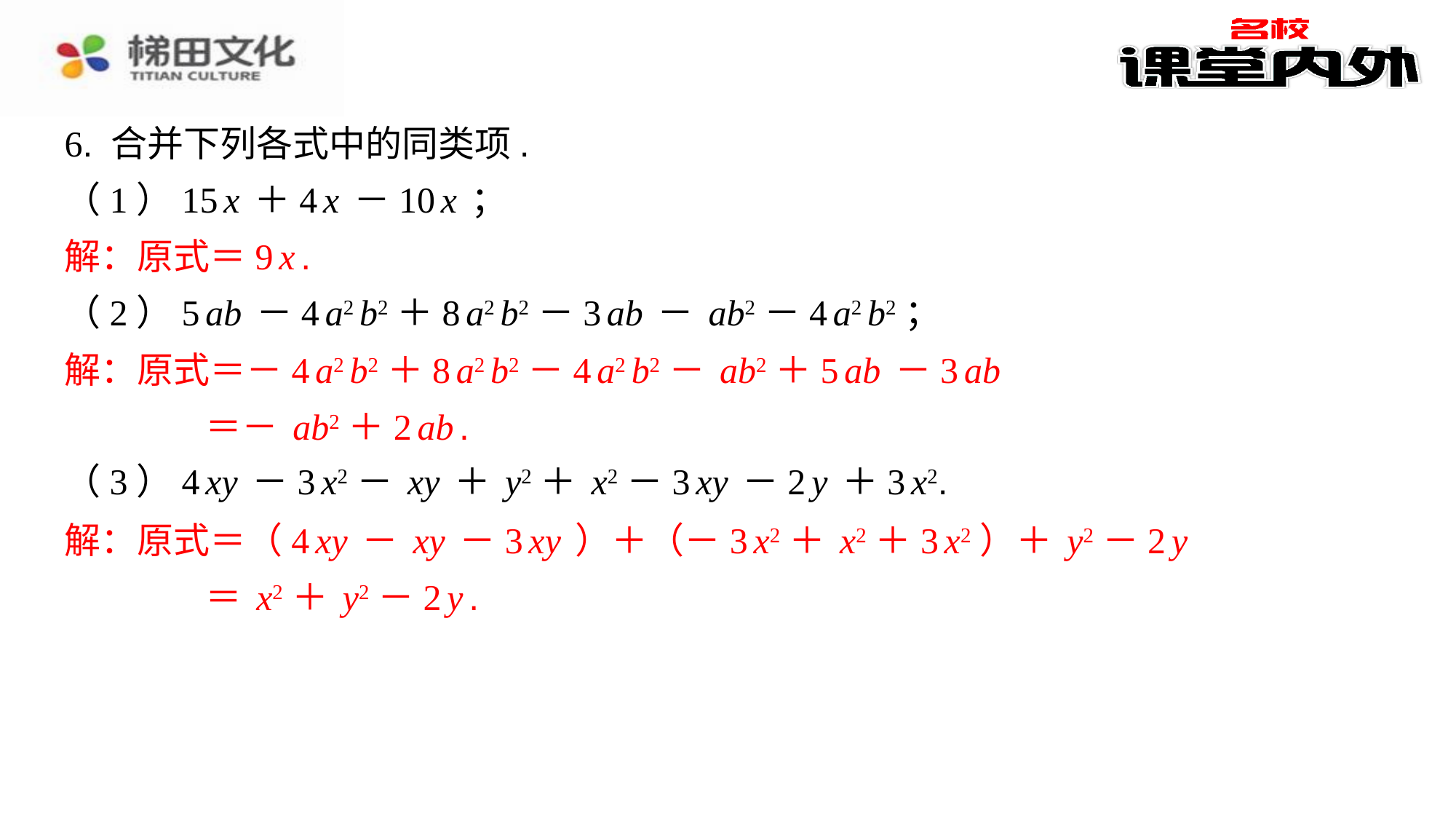

6. 合并下列各式中的同类项.
（1）15x＋4x－10x；
解：原式＝9x.
（2）5ab－4a2b2＋8a2b2－3ab－ab2－4a2b2；
解：原式＝－4a2b2＋8a2b2－4a2b2－ab2＋5ab－3ab
＝－ab2＋2ab.
（3）4xy－3x2－xy＋y2＋x2－3xy－2y＋3x2.
解：原式＝（4xy－xy－3xy）＋（－3x2＋x2＋3x2）＋y2－2y
＝x2＋y2－2y.
解：原式＝9x.
解：原式＝－4a2b2＋8a2b2－4a2b2－ab2＋5ab－3ab
＝－ab2＋2ab.
解：原式＝（4xy－xy－3xy）＋（－3x2＋x2＋3x2）＋y2－2y
＝x2＋y2－2y.